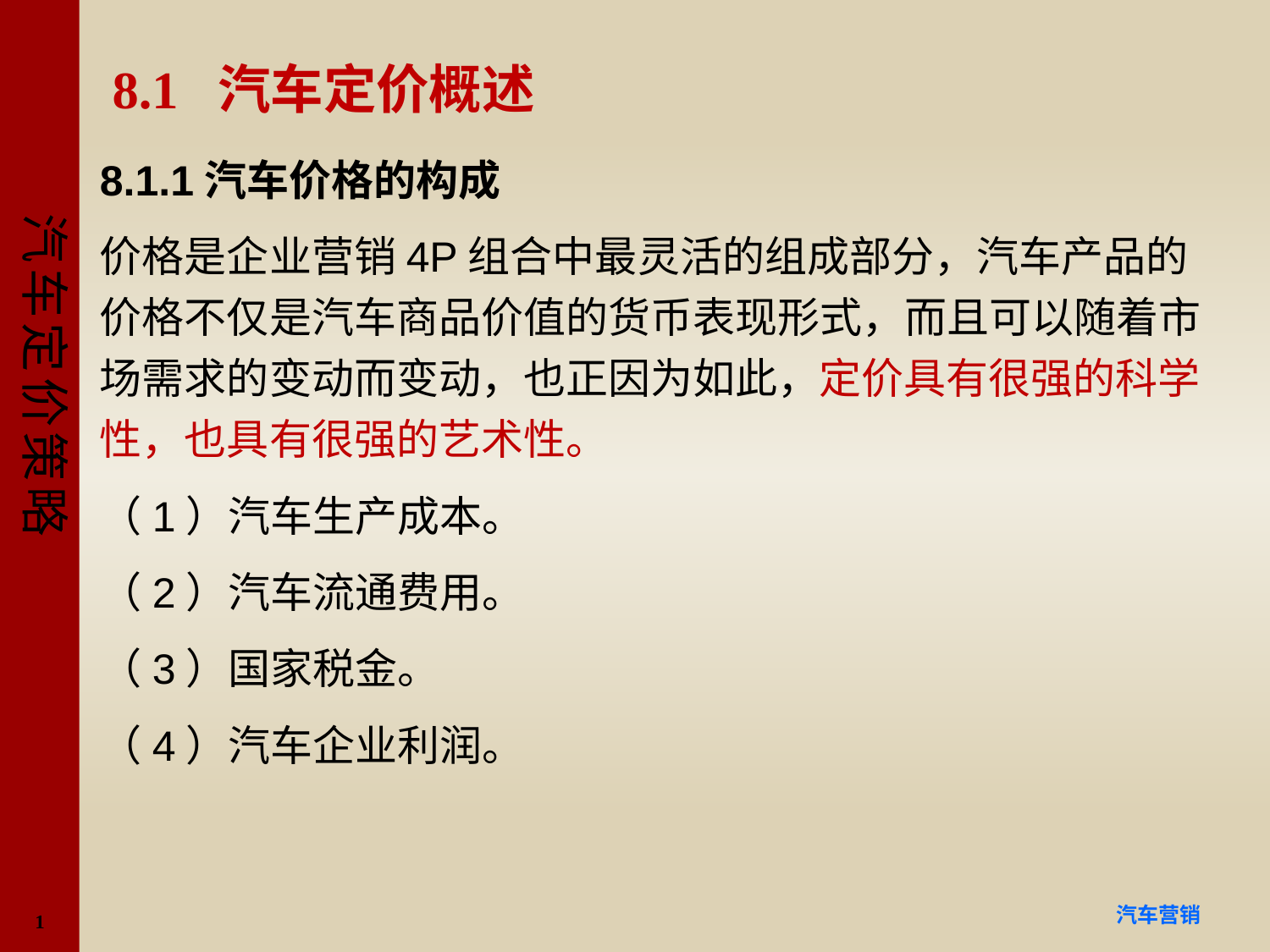

# 8.1  汽车定价概述
8.1.1汽车价格的构成
价格是企业营销4P组合中最灵活的组成部分，汽车产品的价格不仅是汽车商品价值的货币表现形式，而且可以随着市场需求的变动而变动，也正因为如此，定价具有很强的科学性，也具有很强的艺术性。
（1）汽车生产成本。
（2）汽车流通费用。
（3）国家税金。
（4）汽车企业利润。

1